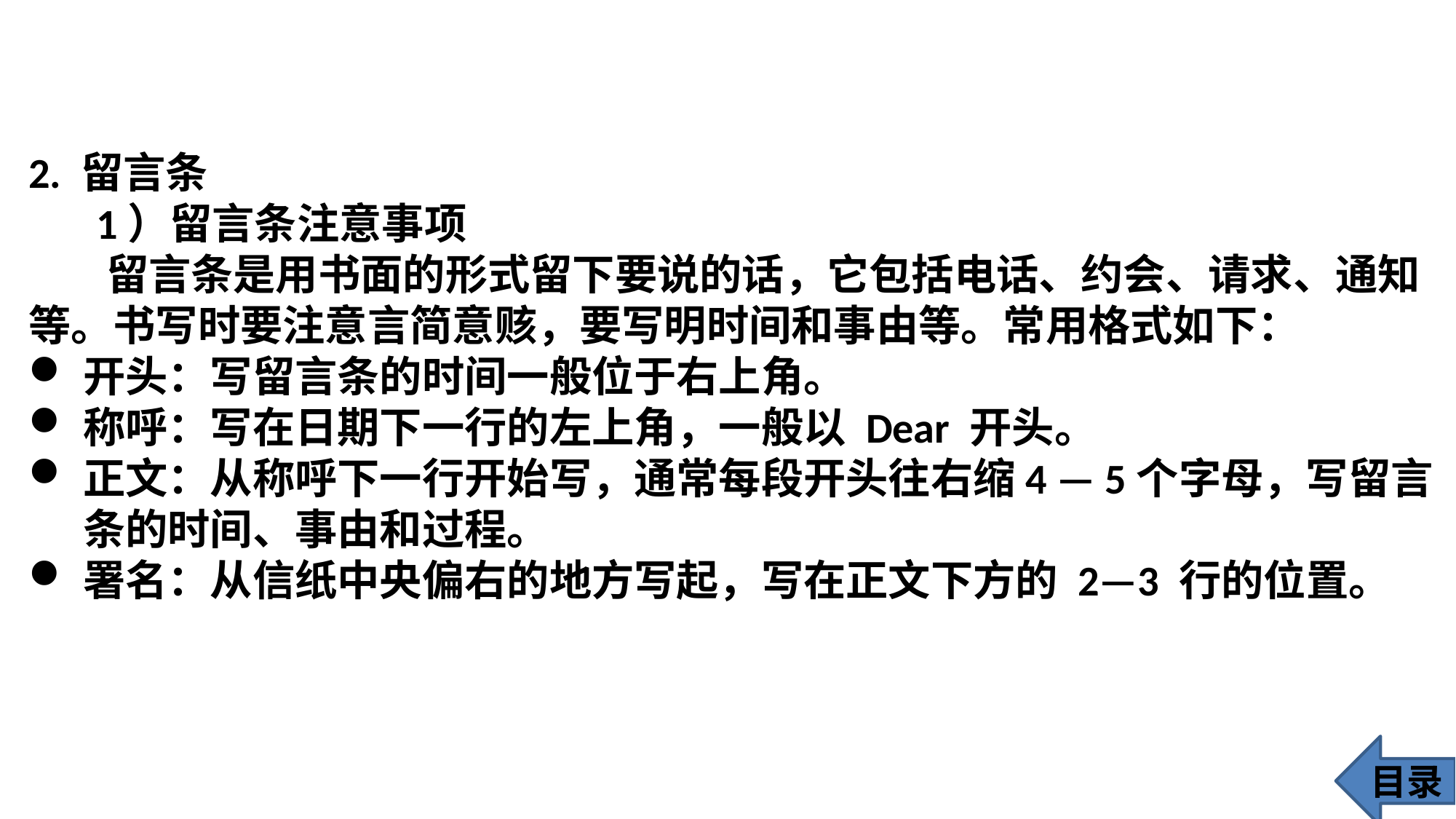

2. 留言条
       1）留言条注意事项
       留言条是用书面的形式留下要说的话，它包括电话、约会、请求、通知等。书写时要注意言简意赅，要写明时间和事由等。常用格式如下：
开头：写留言条的时间一般位于右上角。
称呼：写在日期下一行的左上角，一般以 Dear 开头。
正文：从称呼下一行开始写，通常每段开头往右缩4 — 5个字母，写留言条的时间、事由和过程。
署名：从信纸中央偏右的地方写起，写在正文下方的 2—3 行的位置。

目录